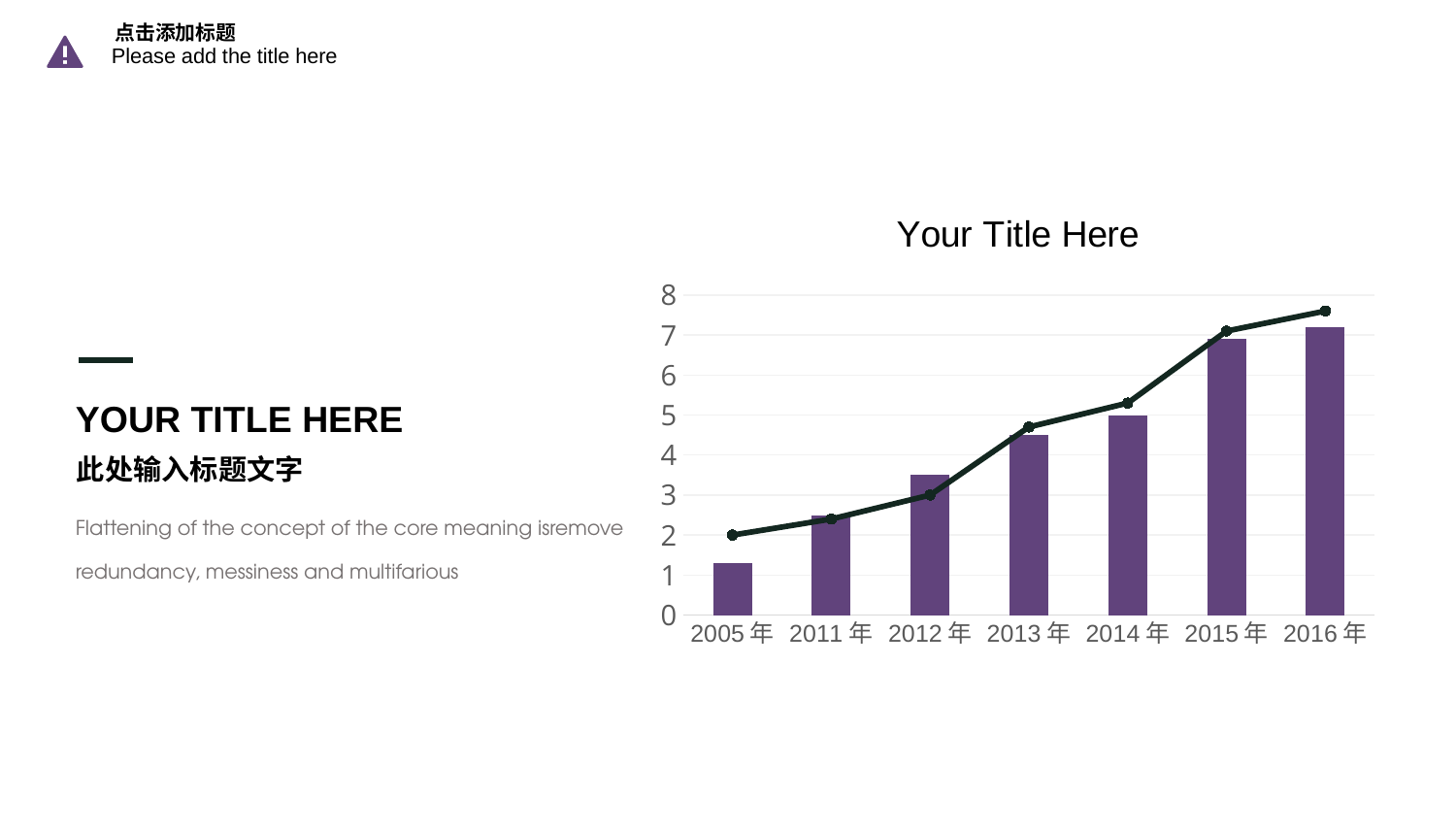

点击添加标题

Please add the title here

### Chart: Your Title Here

| Category | 系列 1 | 系列 12 |
|---|---|---|
| 2005年 | 1.3 | 2.0 |
| 2011年 | 2.5 | 2.4 |
| 2012年 | 3.5 | 3.0 |
| 2013年 | 4.5 | 4.7 |
| 2014年 | 5.0 | 5.3 |
| 2015年 | 6.9 | 7.1 |
| 2016年 | 7.2 | 7.6 |
YOUR TITLE HERE

此处输入标题文字
Flattening of the concept of the core meaning isremove redundancy, messiness and multifarious